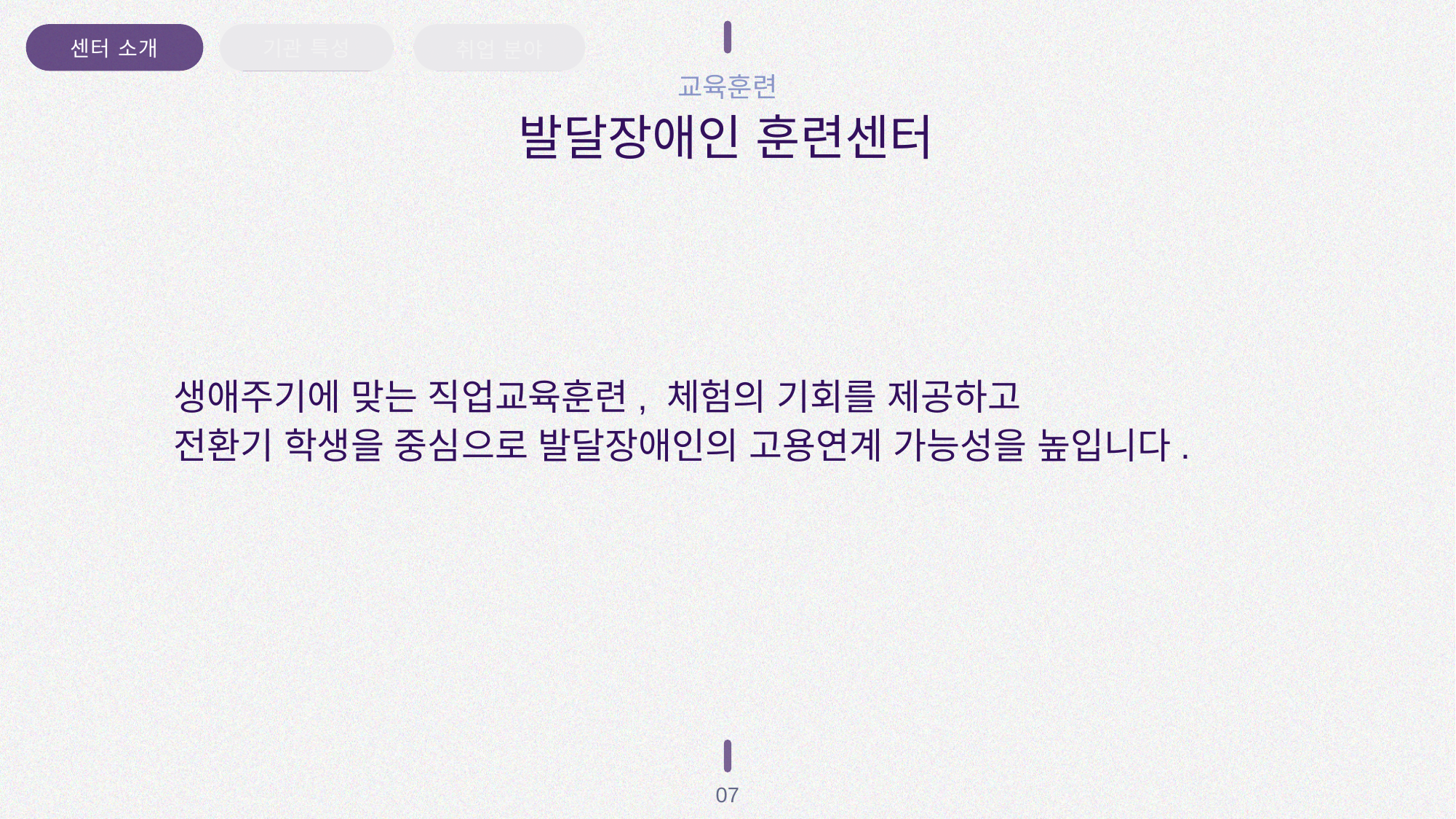

취업 분야

센터 소개

기관 특성
교육훈련
발달장애인 훈련센터
생애주기에 맞는 직업교육훈련, 체험의 기회를 제공하고
전환기 학생을 중심으로 발달장애인의 고용연계 가능성을 높입니다.
07